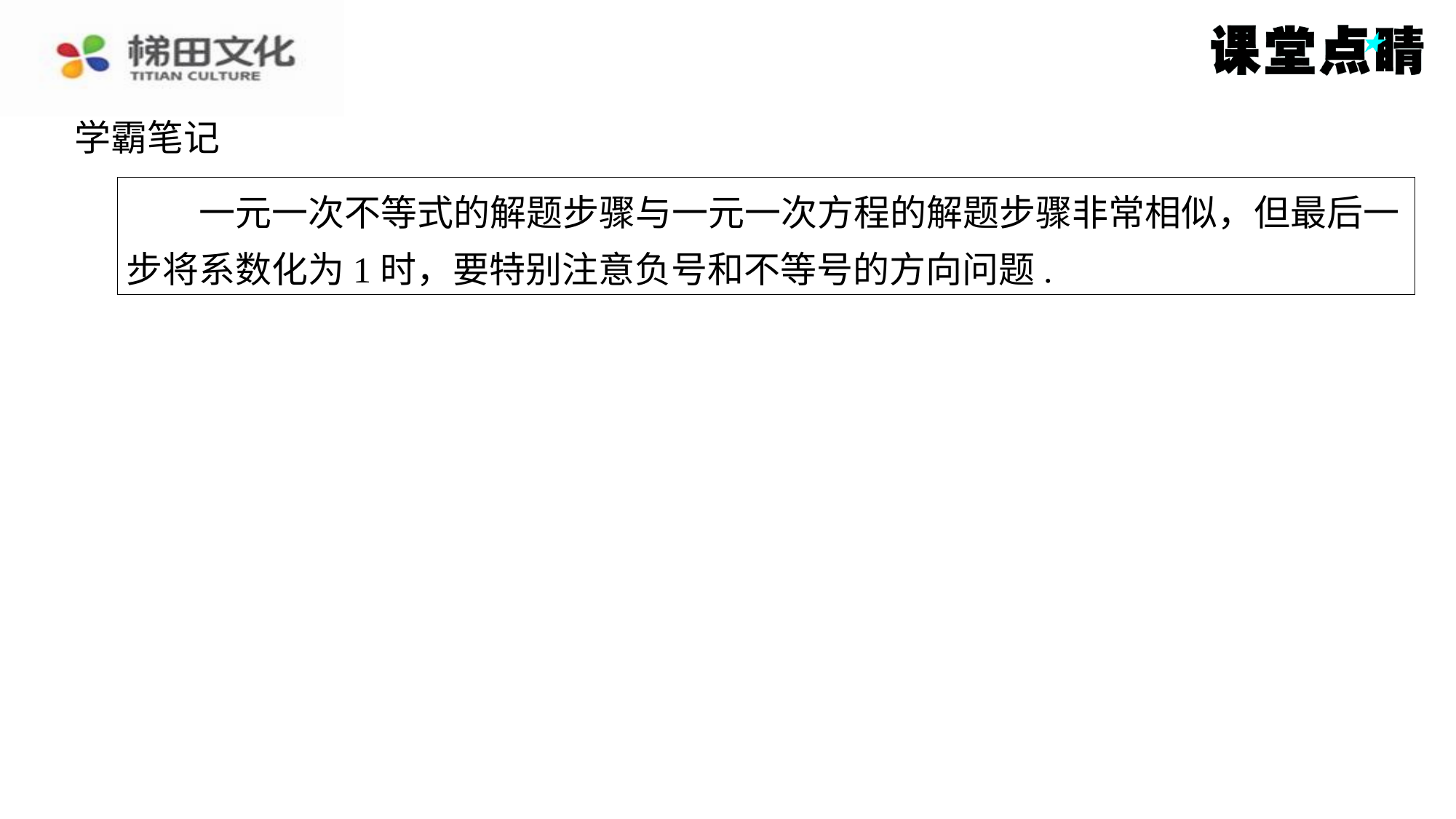

学霸笔记
　　一元一次不等式的解题步骤与一元一次方程的解题步骤非常相似，但最后一
步将系数化为1时，要特别注意负号和不等号的方向问题.